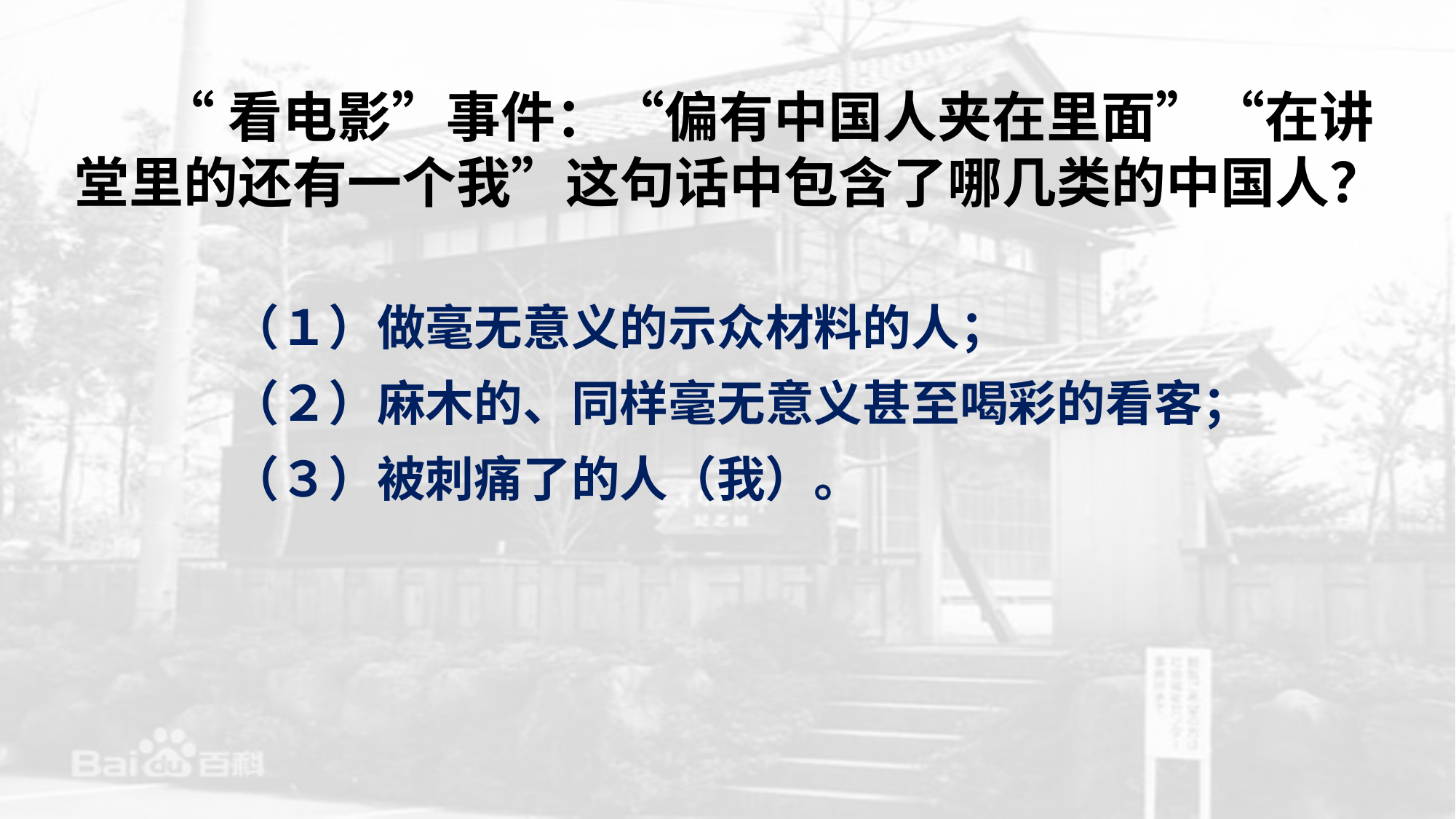

“看电影”事件：“偏有中国人夹在里面”“在讲堂里的还有一个我”这句话中包含了哪几类的中国人？
（１）做毫无意义的示众材料的人；
（２）麻木的、同样毫无意义甚至喝彩的看客；
（３）被刺痛了的人（我）。